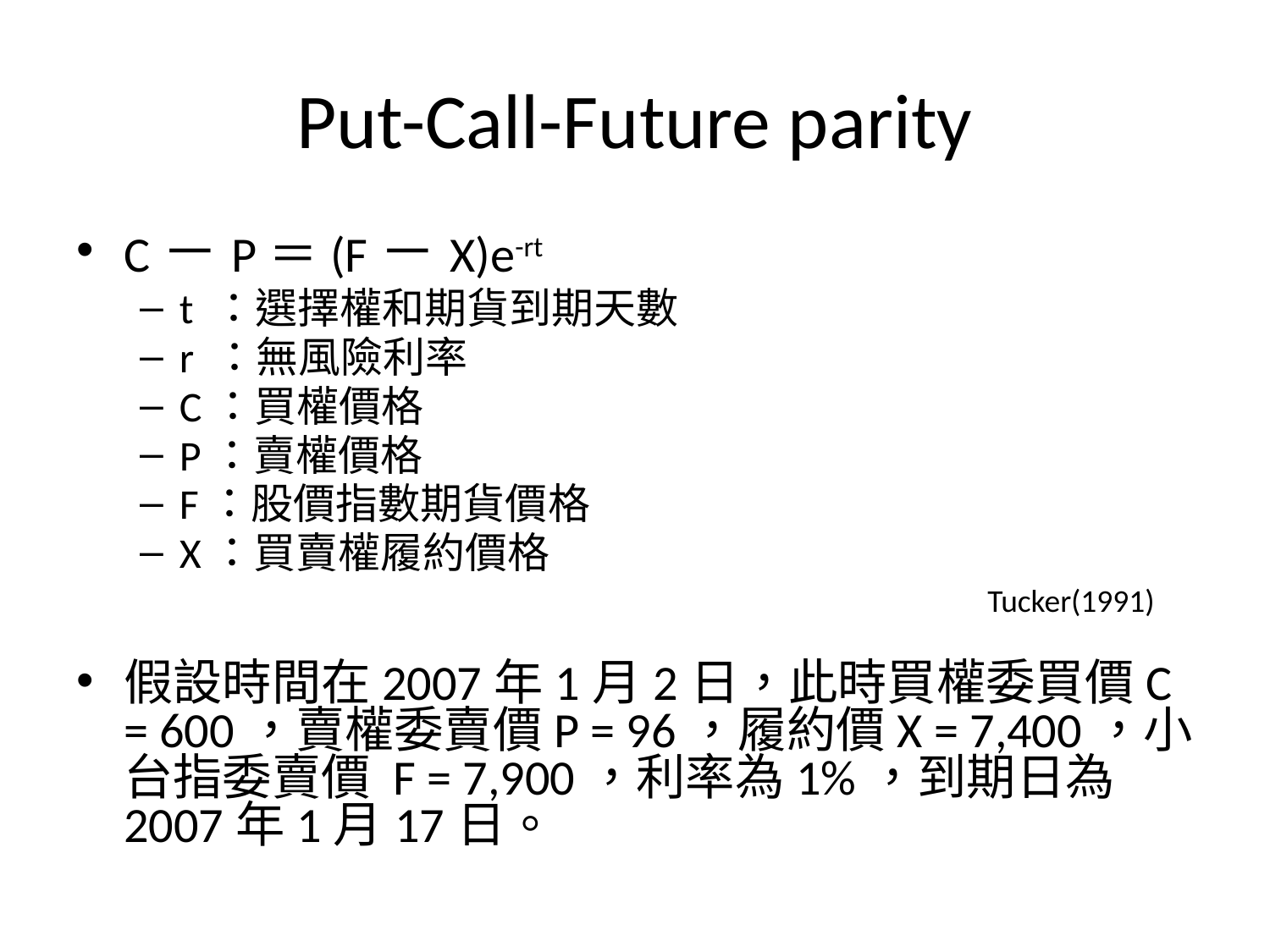

Put-Call-Future parity
C－P＝(F－X)e-rt
t ：選擇權和期貨到期天數
r ：無風險利率
C：買權價格
P：賣權價格
F：股價指數期貨價格
X：買賣權履約價格

假設時間在2007年1月2日，此時買權委買價C = 600，賣權委賣價P = 96，履約價X = 7,400，小台指委賣價 F = 7,900，利率為1%，到期日為2007年1月17日。
Tucker(1991)